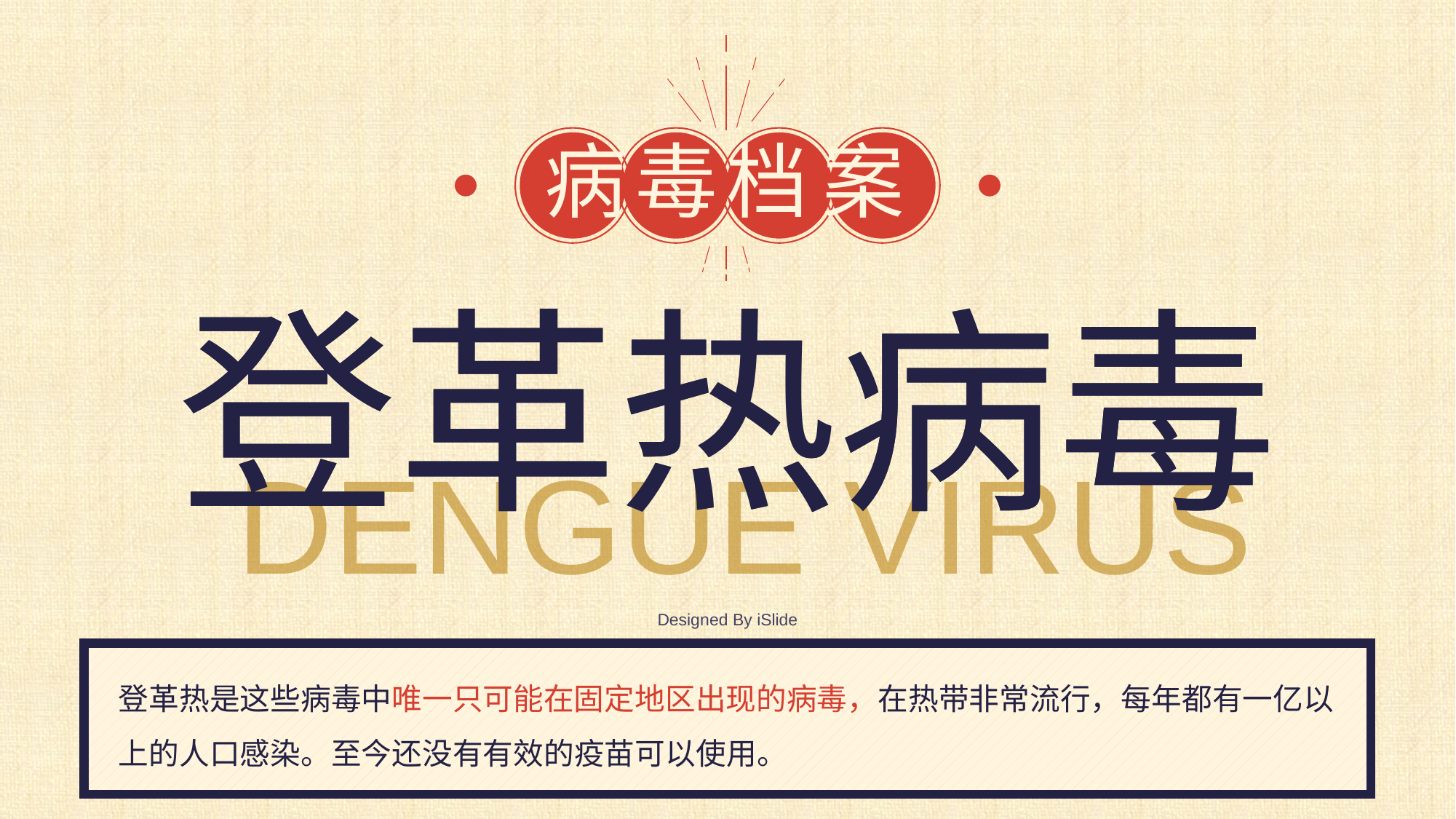

病 毒 档  案

登革热 病毒
登 革热病毒
DENGUE VIR US
Design ed By iSlide
登革热是这些病毒中唯一只可能在固定地区出现的病毒，在热带非常流行，每年都有一亿以上的人口感染。至今还没有有效的疫苗可以 使用。